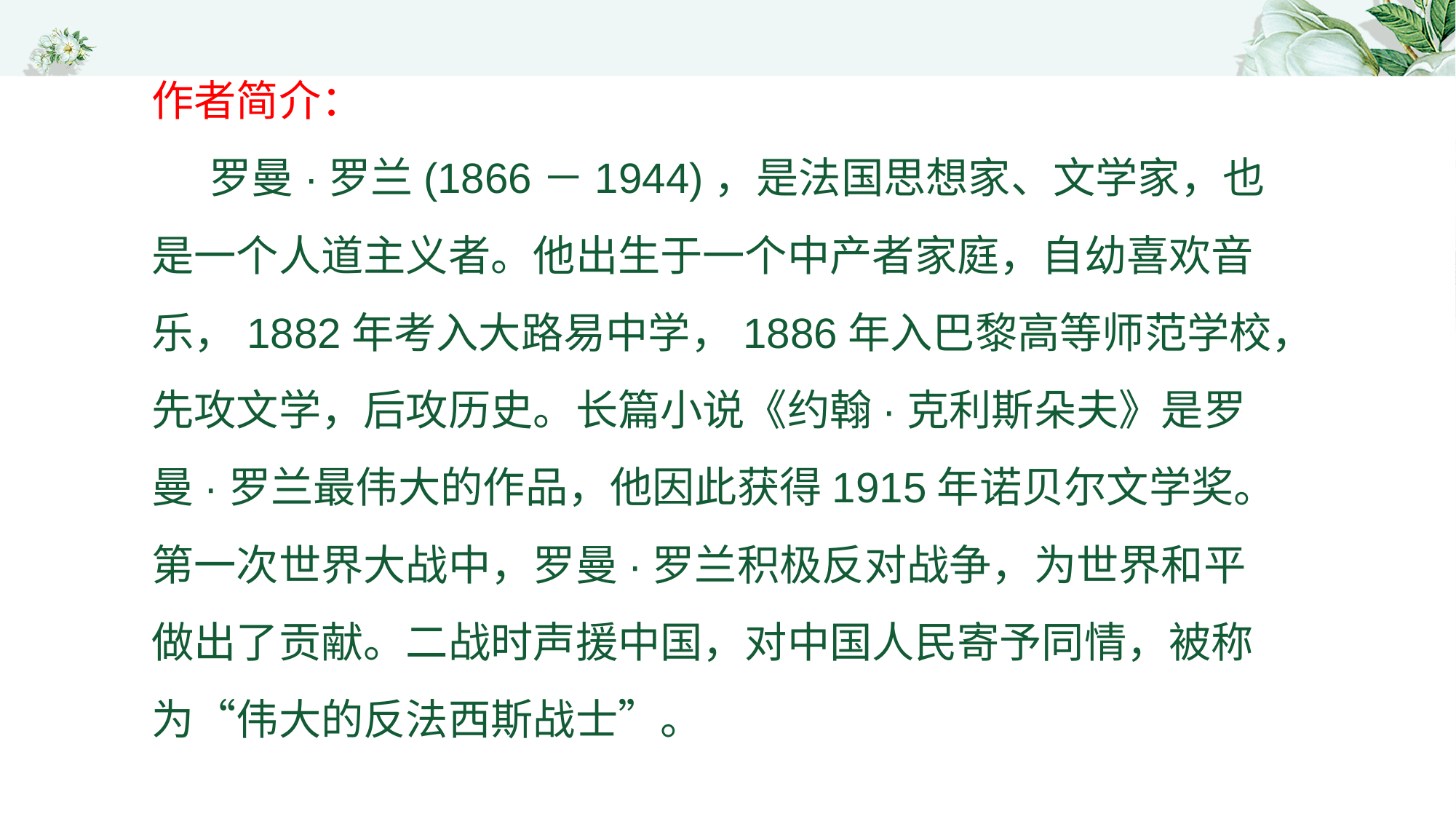

作者简介：
     罗曼·罗兰(1866－1944)，是法国思想家、文学家，也是一个人道主义者。他出生于一个中产者家庭，自幼喜欢音乐，1882年考入大路易中学，1886年入巴黎高等师范学校，先攻文学，后攻历史。长篇小说《约翰·克利斯朵夫》是罗曼·罗兰最伟大的作品，他因此获得1915年诺贝尔文学奖。第一次世界大战中，罗曼·罗兰积极反对战争，为世界和平做出了贡献。二战时声援中国，对中国人民寄予同情，被称为“伟大的反法西斯战士”。